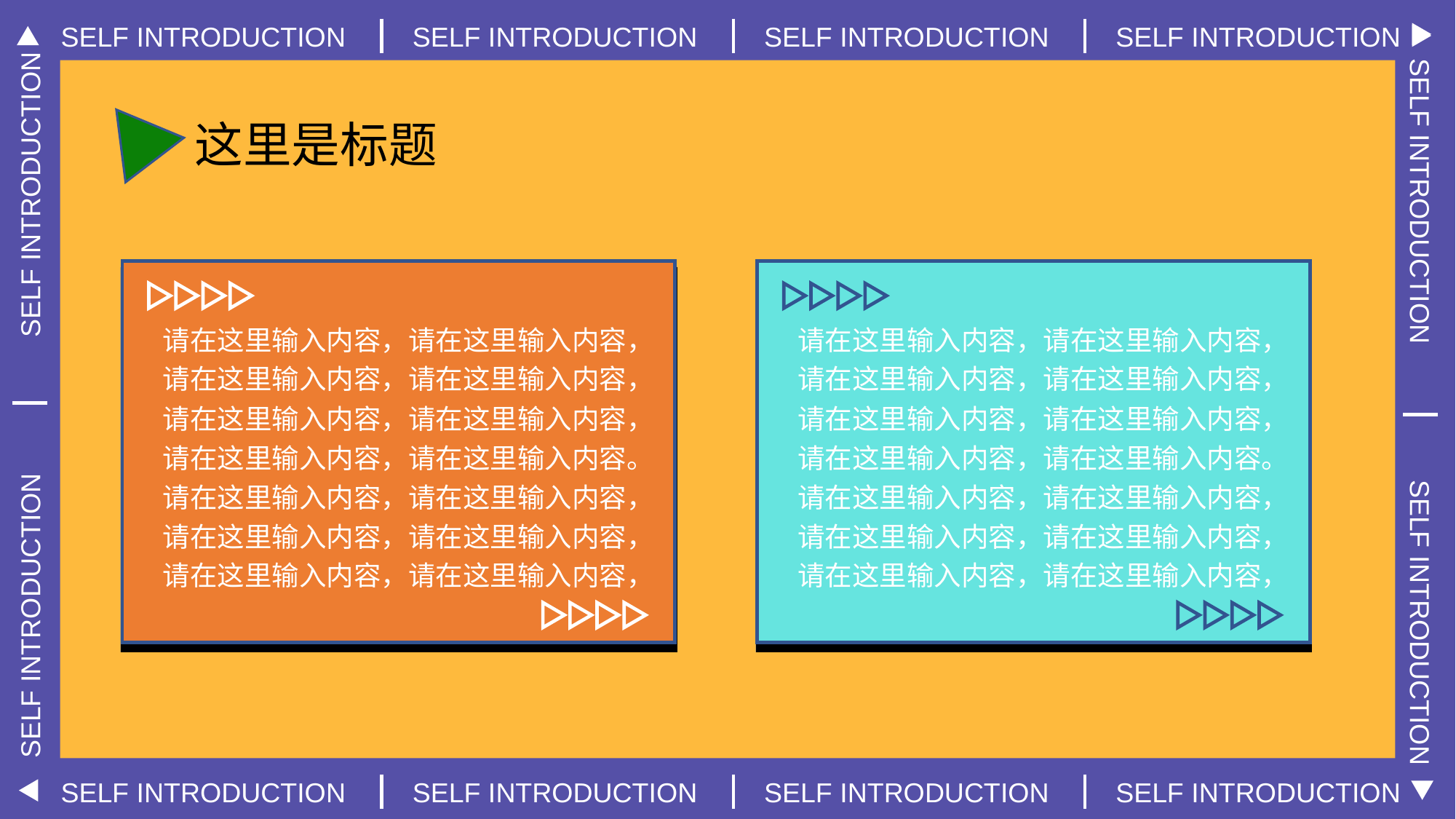

Self introduction
SELF INTRODUCTION
SELF INTRODUCTION
SELF INTRODUCTION
SELF INTRODUCTION

SELF INTRODUCTION
SELF INTRODUCTION
SELF INTRODUCTION
SELF INTRODUCTION

这里是标题

请在这里输入内容，请在这里输入内容，请在这里输入内容，请在这里输入内容，请在这里输入内容，请在这里输入内容，请在这里输入内容，请在这里输入内容。
请在这里输入内容，请在这里输入内容，请在这里输入内容，请在这里输入内容，请在这里输入内容，请在这里输入内容，
请在这里输入内容，请在这里输入内容，请在这里输入内容，请在这里输入内容，请在这里输入内容，请在这里输入内容，请在这里输入内容，请在这里输入内容。
请在这里输入内容，请在这里输入内容，请在这里输入内容，请在这里输入内容，请在这里输入内容，请在这里输入内容，

SELF INTRODUCTION
SELF INTRODUCTION
SELF INTRODUCTION
SELF INTRODUCTION